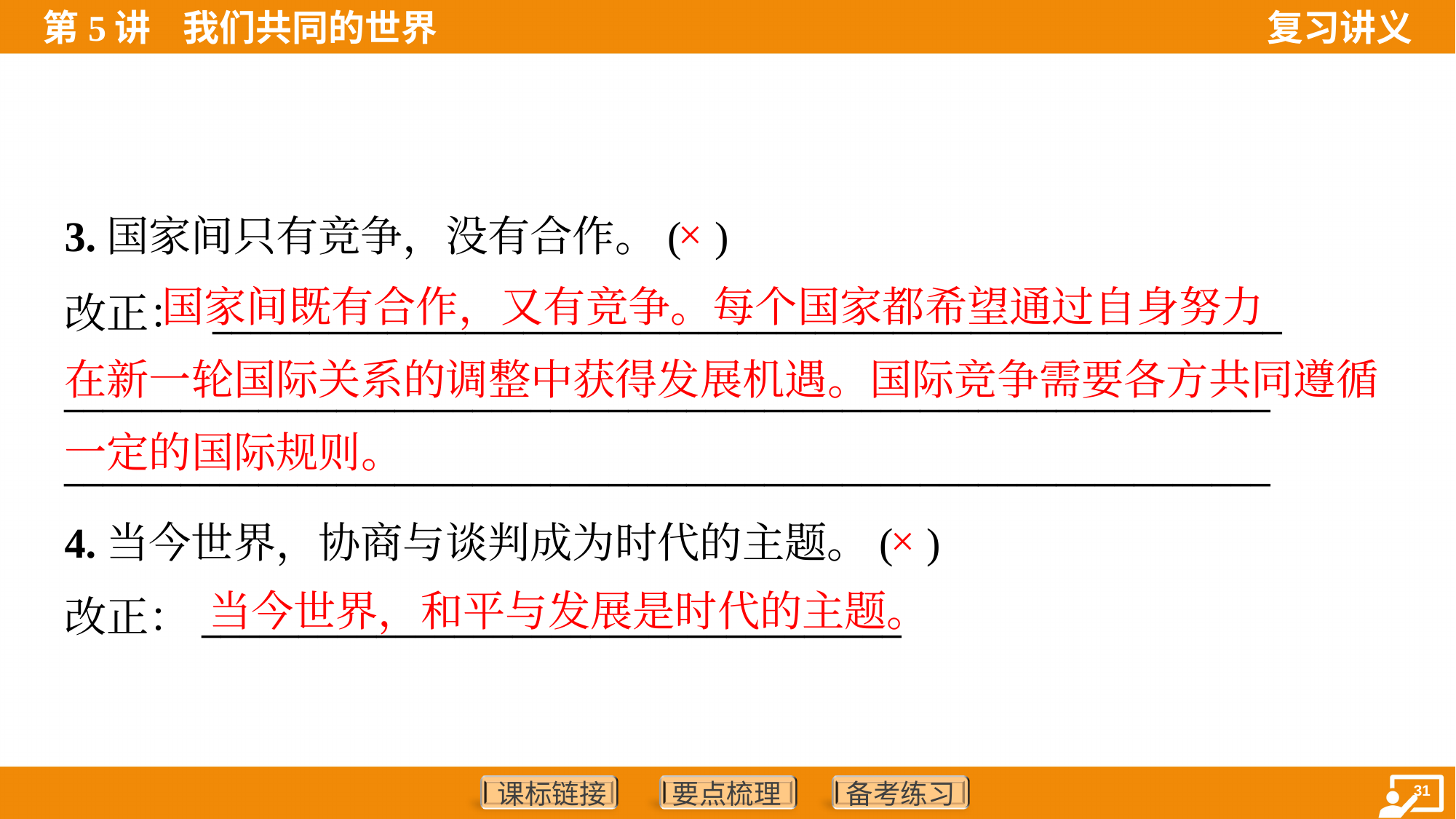

3.国家间只有竞争，没有合作。(   )
改正： _______________________________________________________
______________________________________________________________
______________________________________________________________
×
        国家间既有合作，又有竞争。每个国家都希望通过自身努力
在新一轮国际关系的调整中获得发展机遇。国际竞争需要各方共同遵循
一定的国际规则。
4.当今世界，协商与谈判成为时代的主题。(   )
改正：____________________________________
×
当今世界，和平与发展是时代的主题。